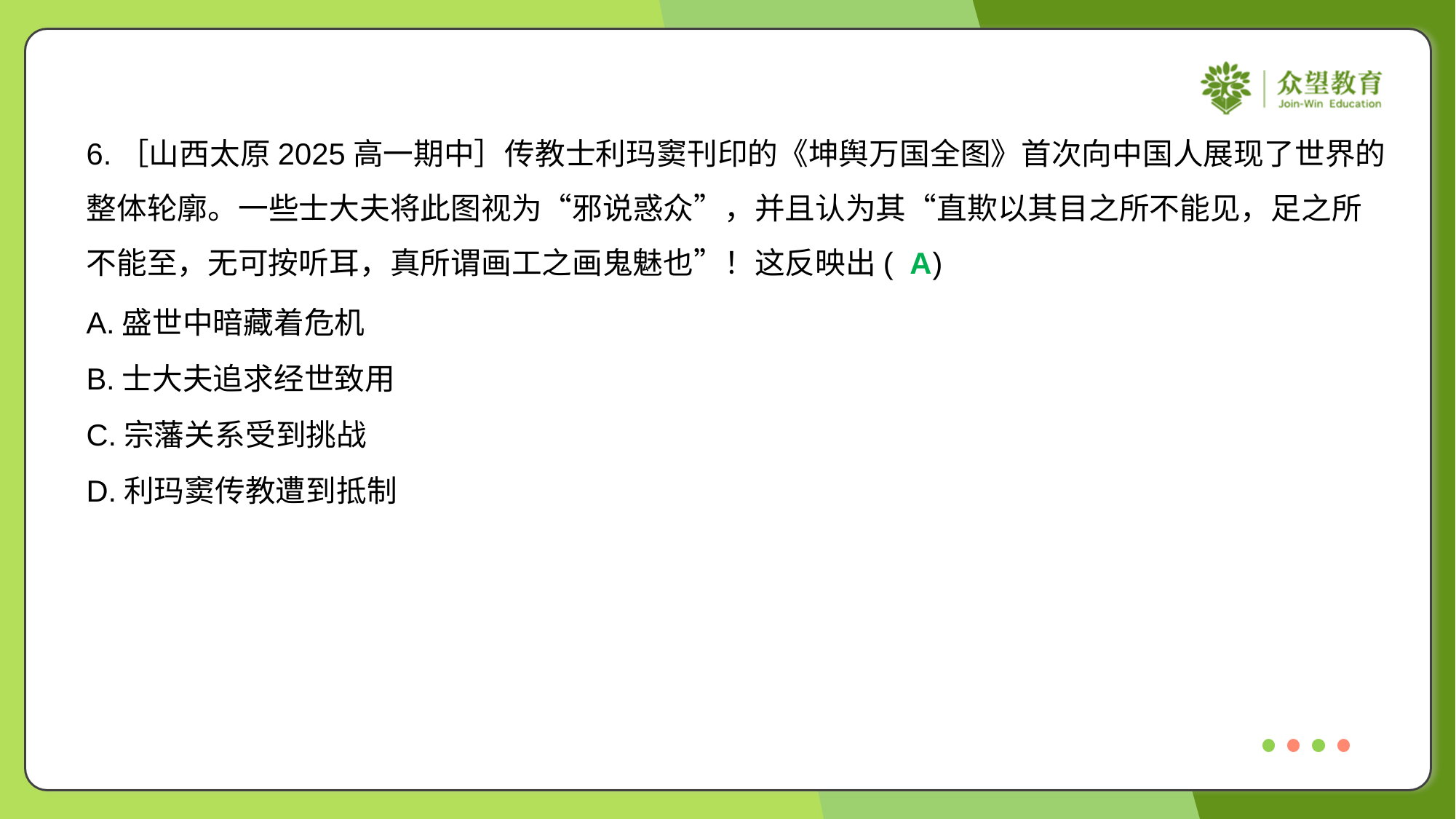

6.［山西太原2025高一期中］传教士利玛窦刊印的《坤舆万国全图》首次向中国人展现了世界的
整体轮廓。一些士大夫将此图视为“邪说惑众”，并且认为其“直欺以其目之所不能见，足之所
不能至，无可按听耳，真所谓画工之画鬼魅也”！这反映出(     )
A
A.盛世中暗藏着危机
B.士大夫追求经世致用
C.宗藩关系受到挑战
D.利玛窦传教遭到抵制